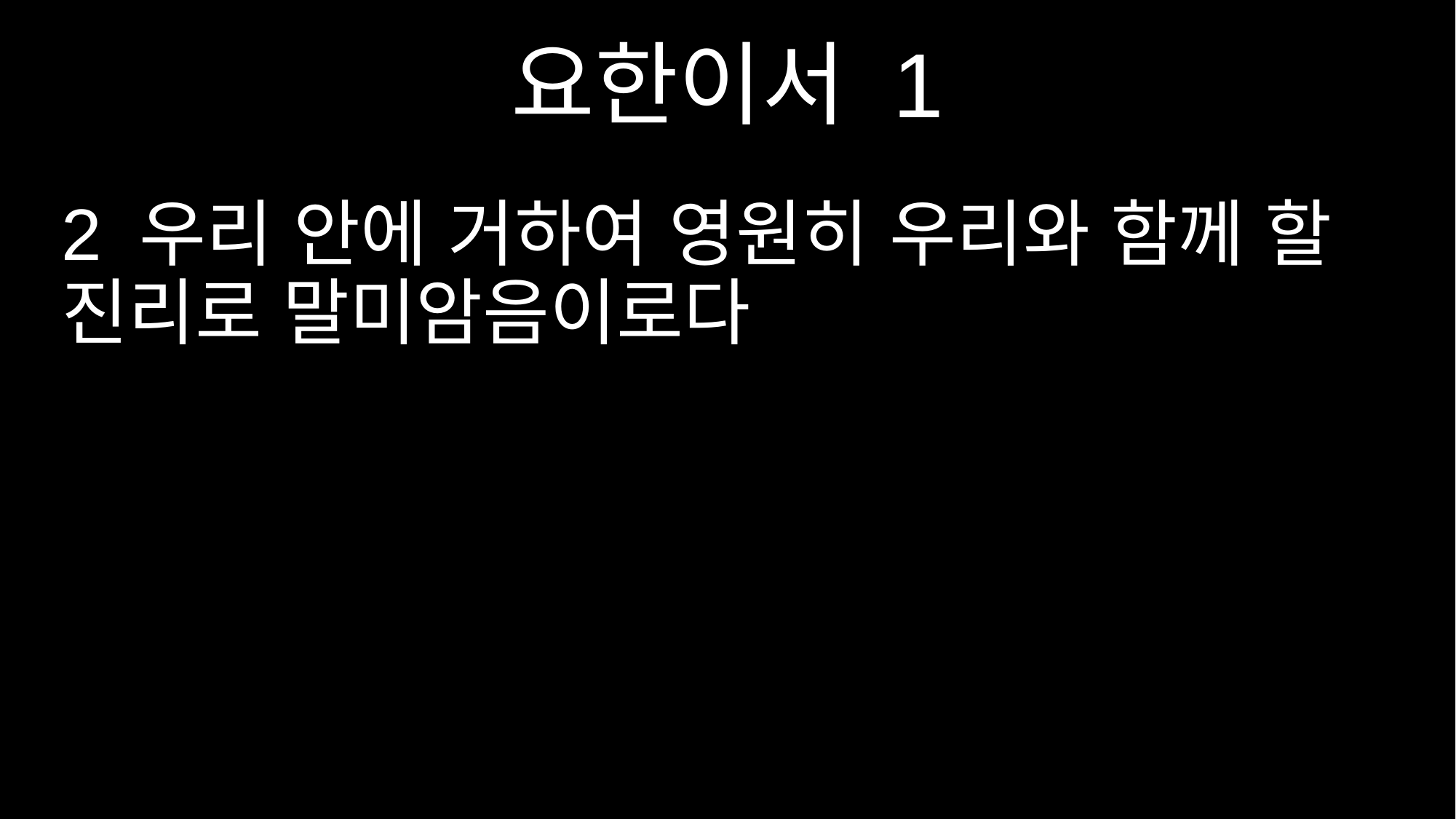

요한이서 1
2 우리 안에 거하여 영원히 우리와 함께 할 진리로 말미암음이로다